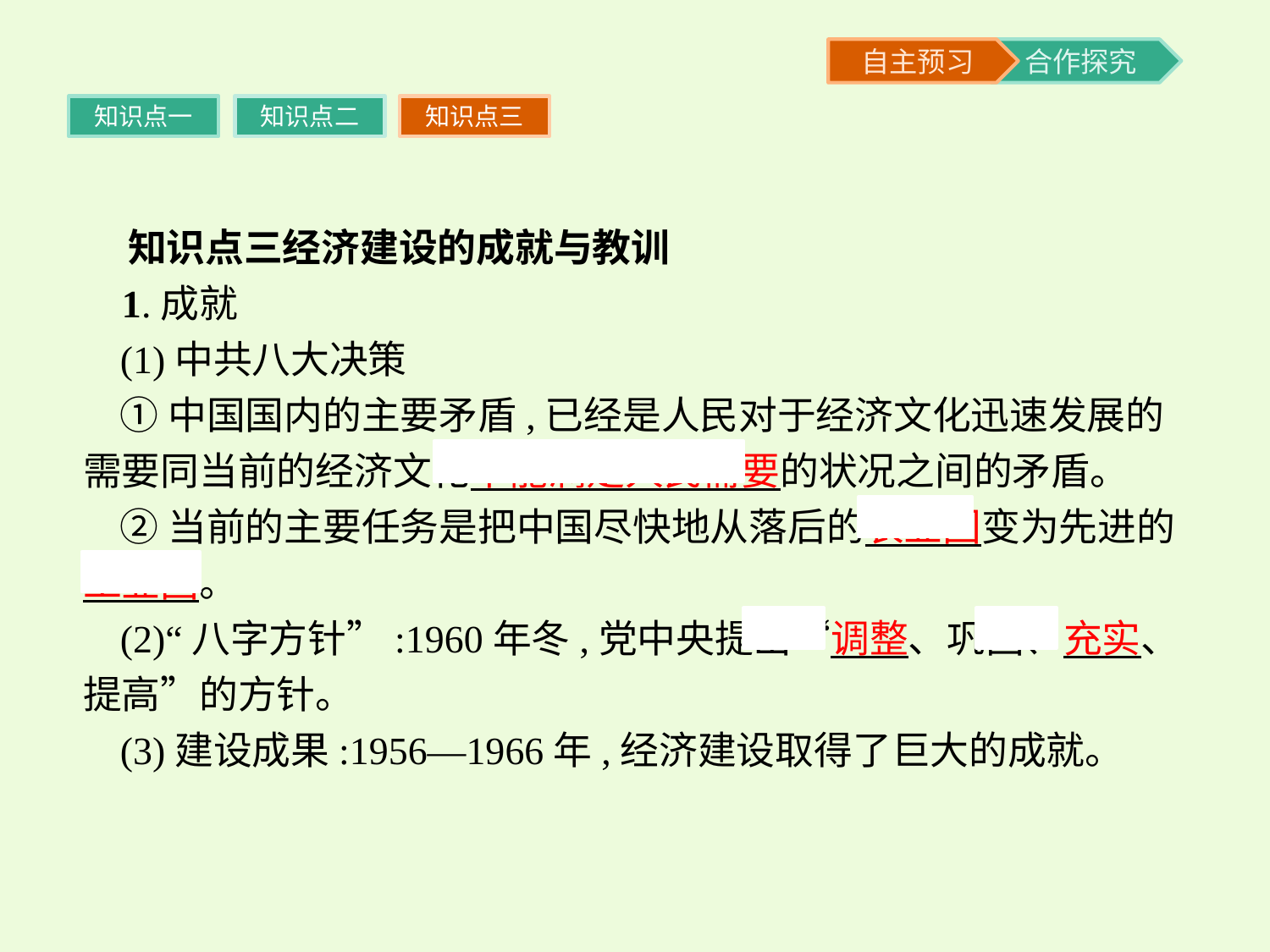

知识点一
知识点二
知识点三
    知识点三经济建设的成就与教训
    1.成就
(1)中共八大决策
①中国国内的主要矛盾,已经是人民对于经济文化迅速发展的需要同当前的经济文化不能满足人民需要的状况之间的矛盾。
②当前的主要任务是把中国尽快地从落后的农业国变为先进的工业国。
(2)“八字方针”:1960年冬,党中央提出“调整、巩固、充实、提高”的方针。
(3)建设成果:1956—1966年,经济建设取得了巨大的成就。